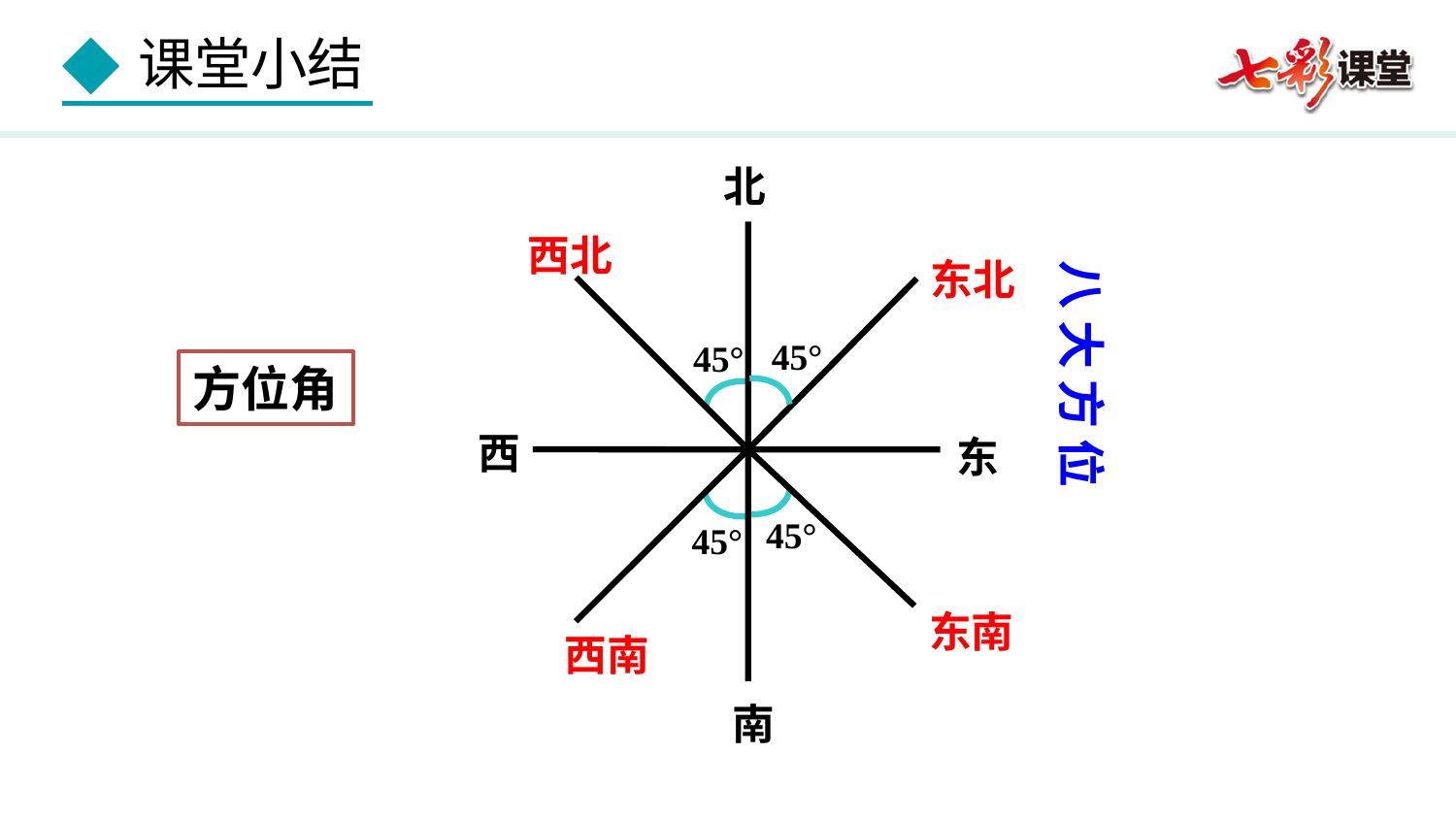

北
西北

东北

八 大 方 位
45°
45°
方位角

西
东

西南

东南

45°
45°
南